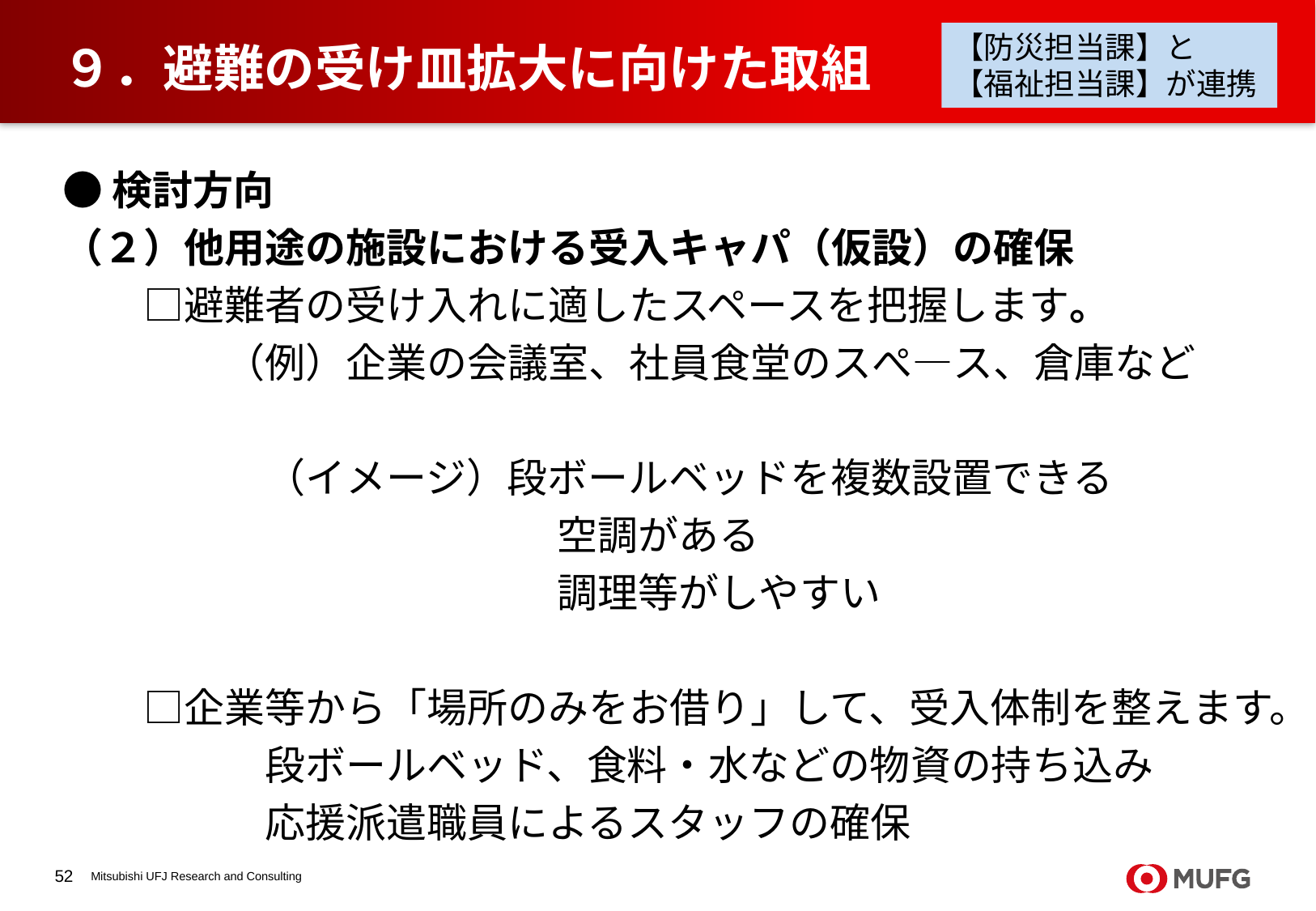

【防災担当課】と
【福祉担当課】が連携
# ９．避難の受け皿拡大に向けた取組
●検討方向
（２）他用途の施設における受入キャパ（仮設）の確保
　　□避難者の受け入れに適したスペースを把握します。
　　　　（例）企業の会議室、社員食堂のスぺ―ス、倉庫など

　　　　　（イメージ）段ボールベッドを複数設置できる
　　　　　　　　　　　　 空調がある
　　　　　　　　　　　　 調理等がしやすい

　　□企業等から「場所のみをお借り」して、受入体制を整えます。
　　　　　段ボールベッド、食料・水などの物資の持ち込み
　　　　　応援派遣職員によるスタッフの確保